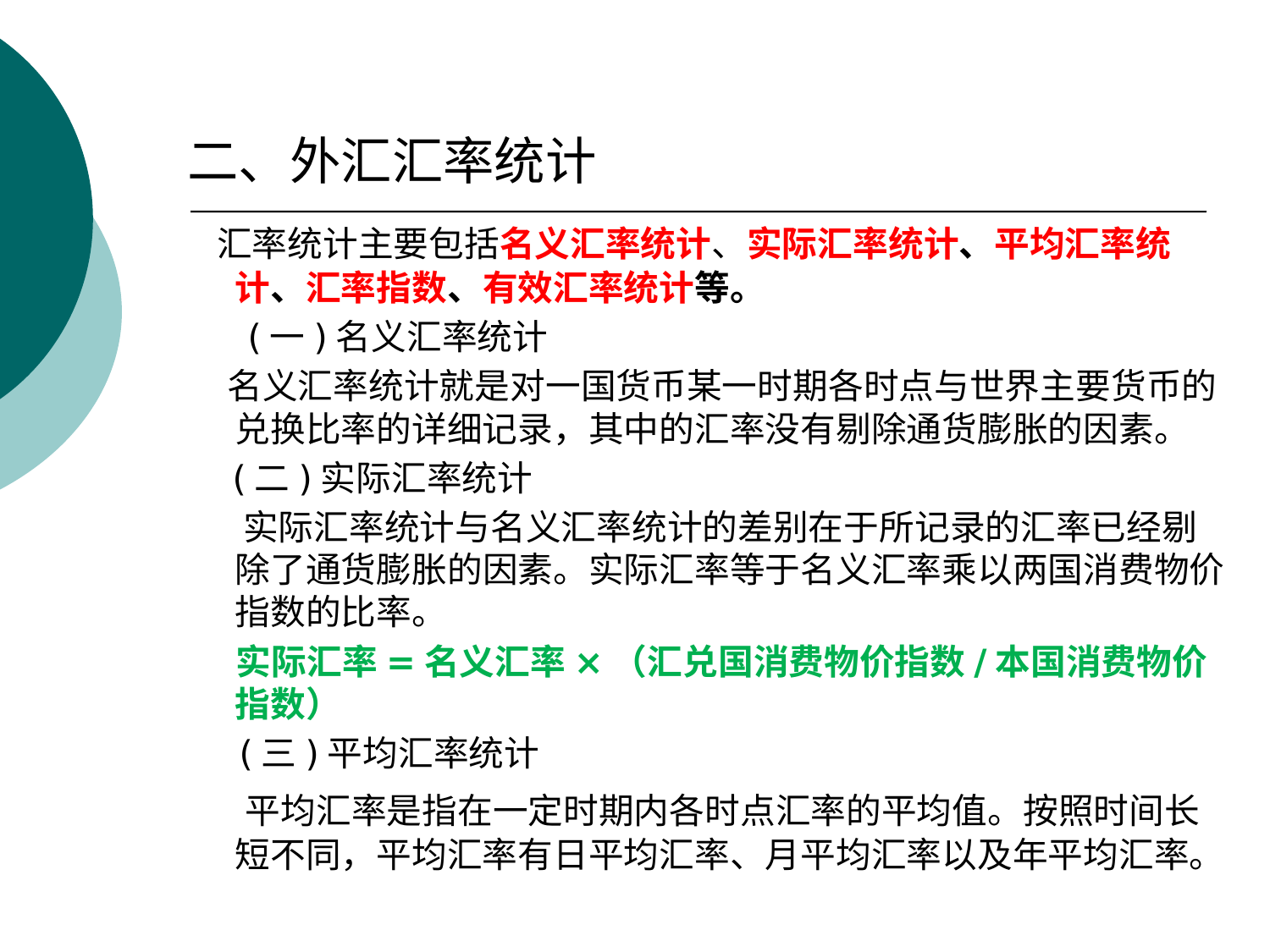

二、外汇汇率统计
  汇率统计主要包括名义汇率统计、实际汇率统计、平均汇率统计、汇率指数、有效汇率统计等。
     (一)名义汇率统计
    名义汇率统计就是对一国货币某一时期各时点与世界主要货币的兑换比率的详细记录，其中的汇率没有剔除通货膨胀的因素。
    (二)实际汇率统计
      实际汇率统计与名义汇率统计的差别在于所记录的汇率已经剔除了通货膨胀的因素。实际汇率等于名义汇率乘以两国消费物价指数的比率。
     实际汇率=名义汇率×（汇兑国消费物价指数/本国消费物价指数）
     (三)平均汇率统计
     平均汇率是指在一定时期内各时点汇率的平均值。按照时间长短不同，平均汇率有日平均汇率、月平均汇率以及年平均汇率。